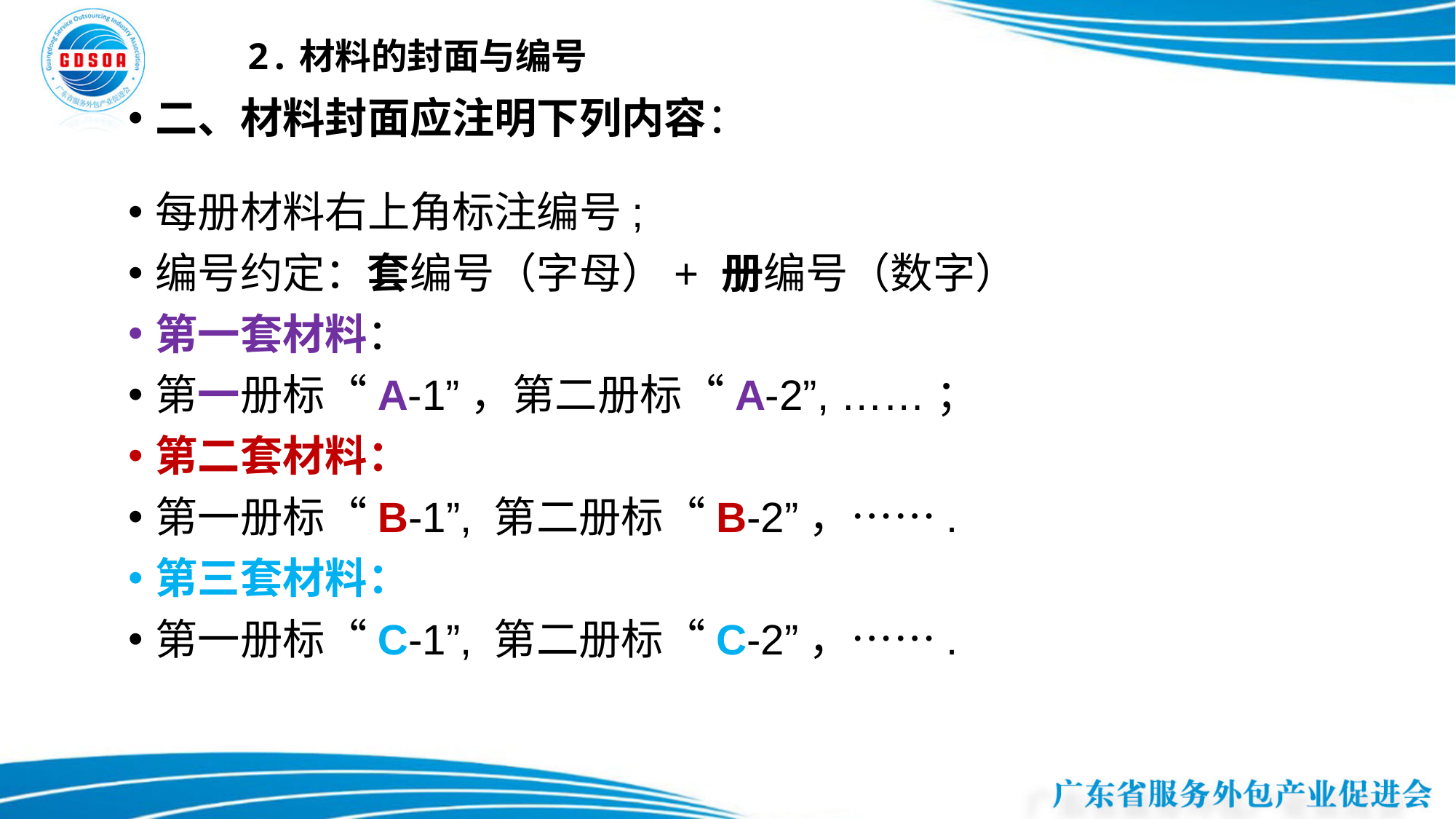

# 2.材料的封面与编号
二、材料封面应注明下列内容：

每册材料右上角标注编号;
编号约定：套编号（字母）+ 册编号（数字）
第一套材料：
第一册标“A-1”，第二册标“A-2”, ……；
第二套材料：
第一册标“B-1”, 第二册标“B-2”，…….
第三套材料：
第一册标“C-1”, 第二册标“C-2”，…….